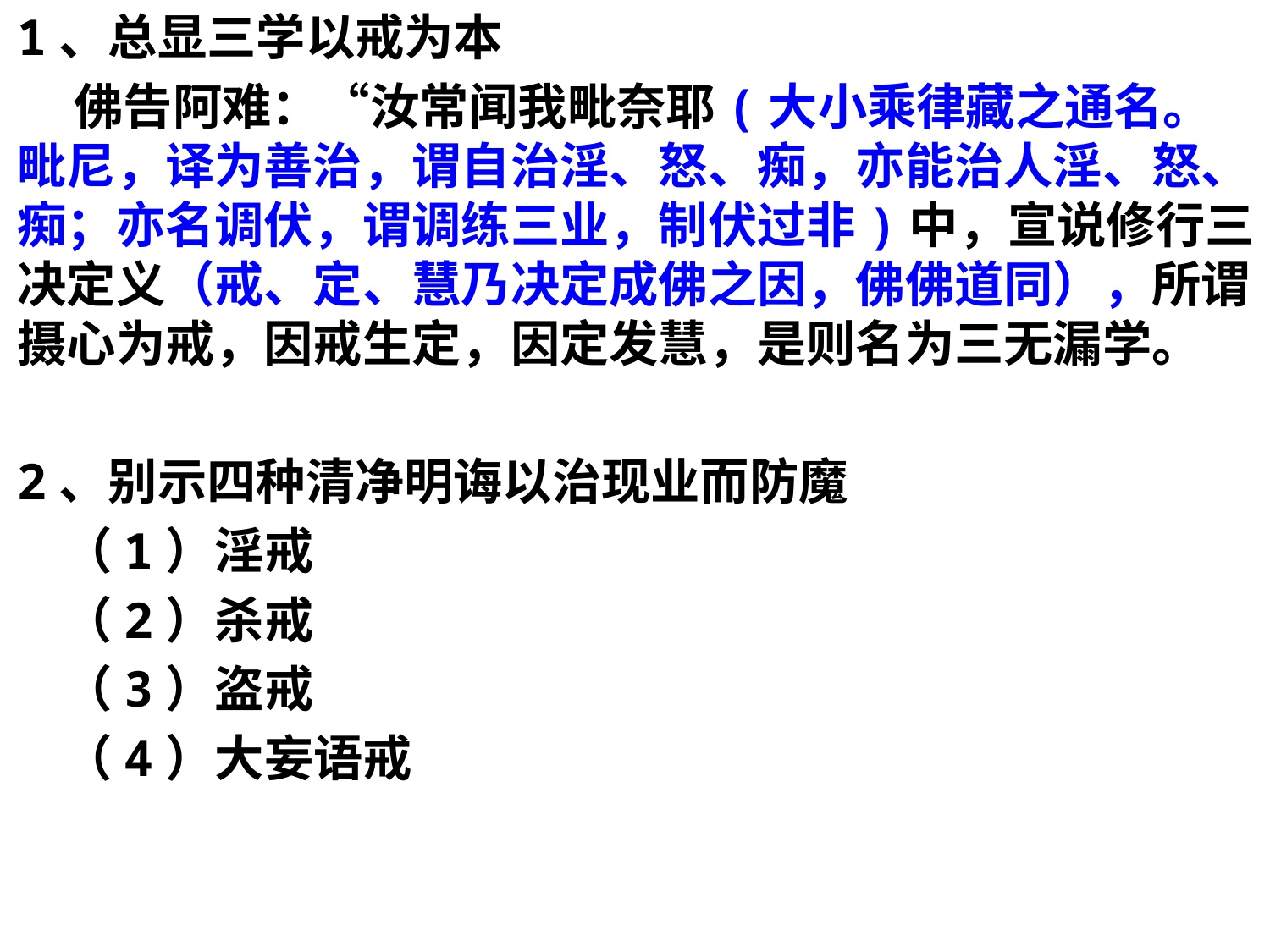

1、总显三学以戒为本
    佛告阿难：“汝常闻我毗奈耶(大小乘律藏之通名。毗尼，译为善治，谓自治淫、怒、痴，亦能治人淫、怒、痴；亦名调伏，谓调练三业，制伏过非)中，宣说修行三决定义（戒、定、慧乃决定成佛之因，佛佛道同），所谓摄心为戒，因戒生定，因定发慧，是则名为三无漏学。

2、别示四种清净明诲以治现业而防魔
   （1）淫戒
   （2）杀戒
   （3）盗戒
   （4）大妄语戒